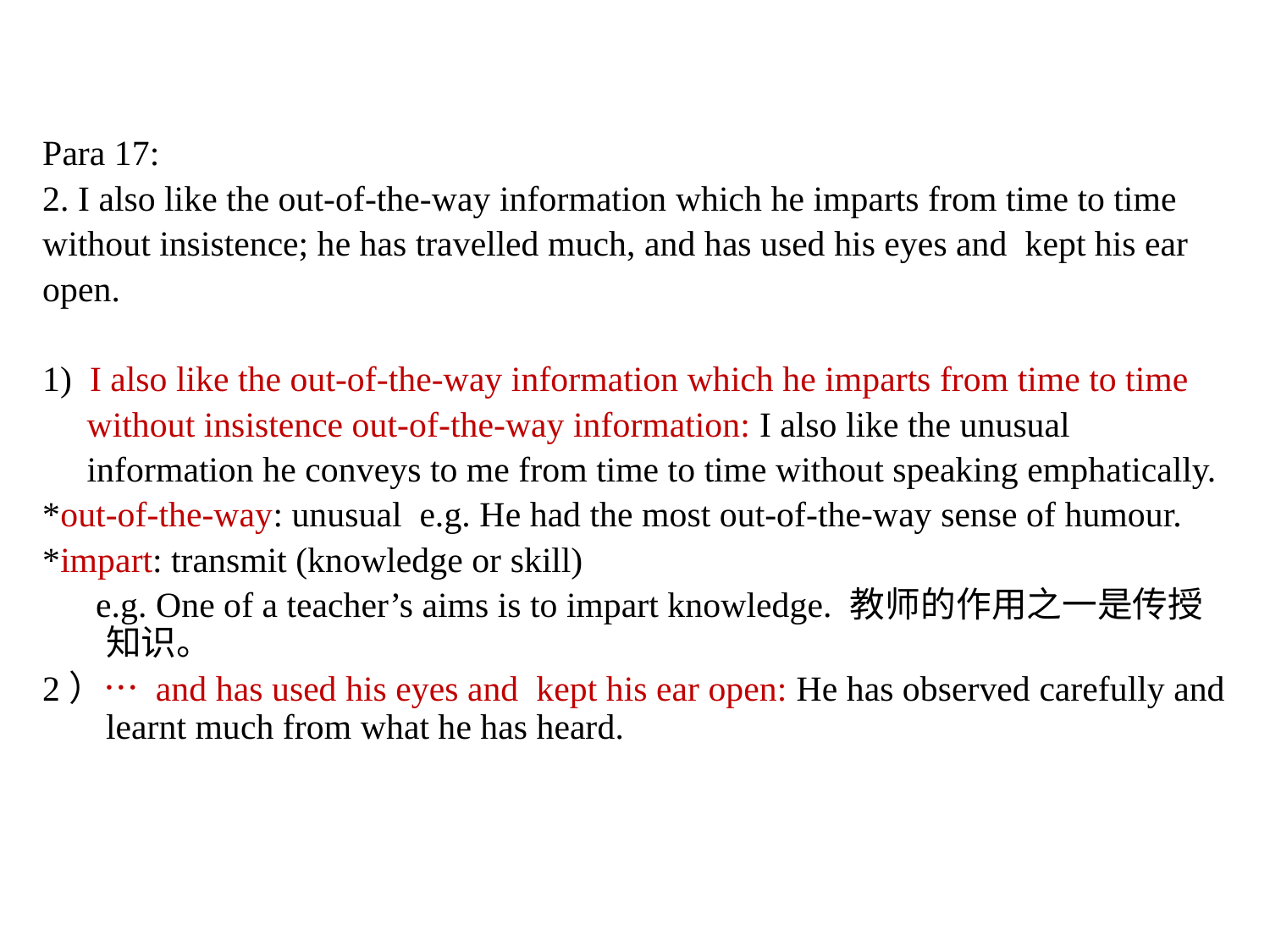

Para 17:
2. I also like the out-of-the-way information which he imparts from time to time
without insistence; he has travelled much, and has used his eyes and  kept his ear
open.

1)  I also like the out-of-the-way information which he imparts from time to time
     without insistence out-of-the-way information: I also like the unusual
     information he conveys to me from time to time without speaking emphatically.
*out-of-the-way: unusual  e.g. He had the most out-of-the-way sense of humour.
*impart: transmit (knowledge or skill)
      e.g. One of a teacher’s aims is to impart knowledge. 教师的作用之一是传授知识。
2）… and has used his eyes and  kept his ear open: He has observed carefully and learnt much from what he has heard.